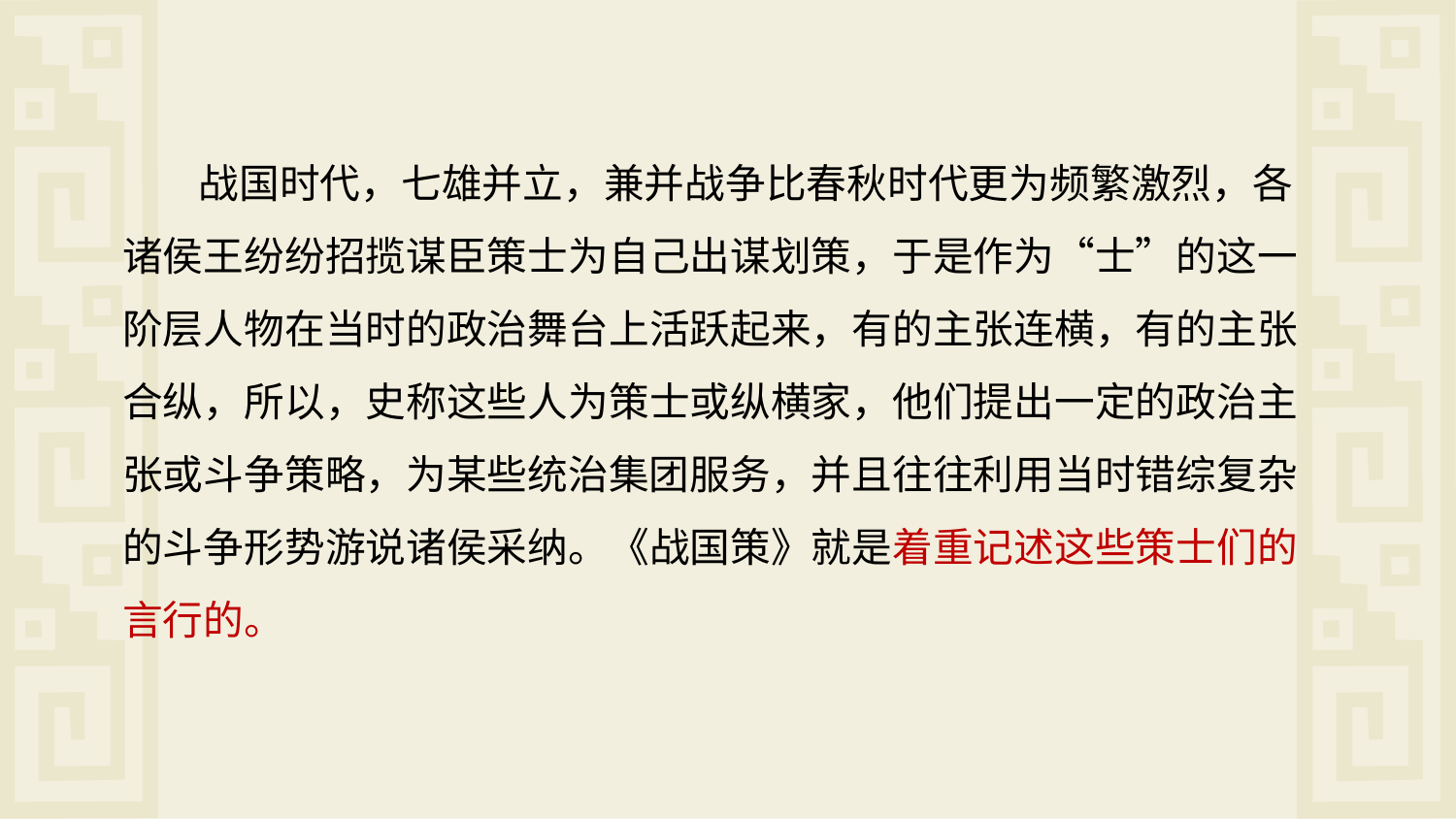

战国时代，七雄并立，兼并战争比春秋时代更为频繁激烈，各诸侯王纷纷招揽谋臣策士为自己出谋划策，于是作为“士”的这一阶层人物在当时的政治舞台上活跃起来，有的主张连横，有的主张合纵，所以，史称这些人为策士或纵横家，他们提出一定的政治主张或斗争策略，为某些统治集团服务，并且往往利用当时错综复杂的斗争形势游说诸侯采纳。《战国策》就是着重记述这些策士们的言行的。